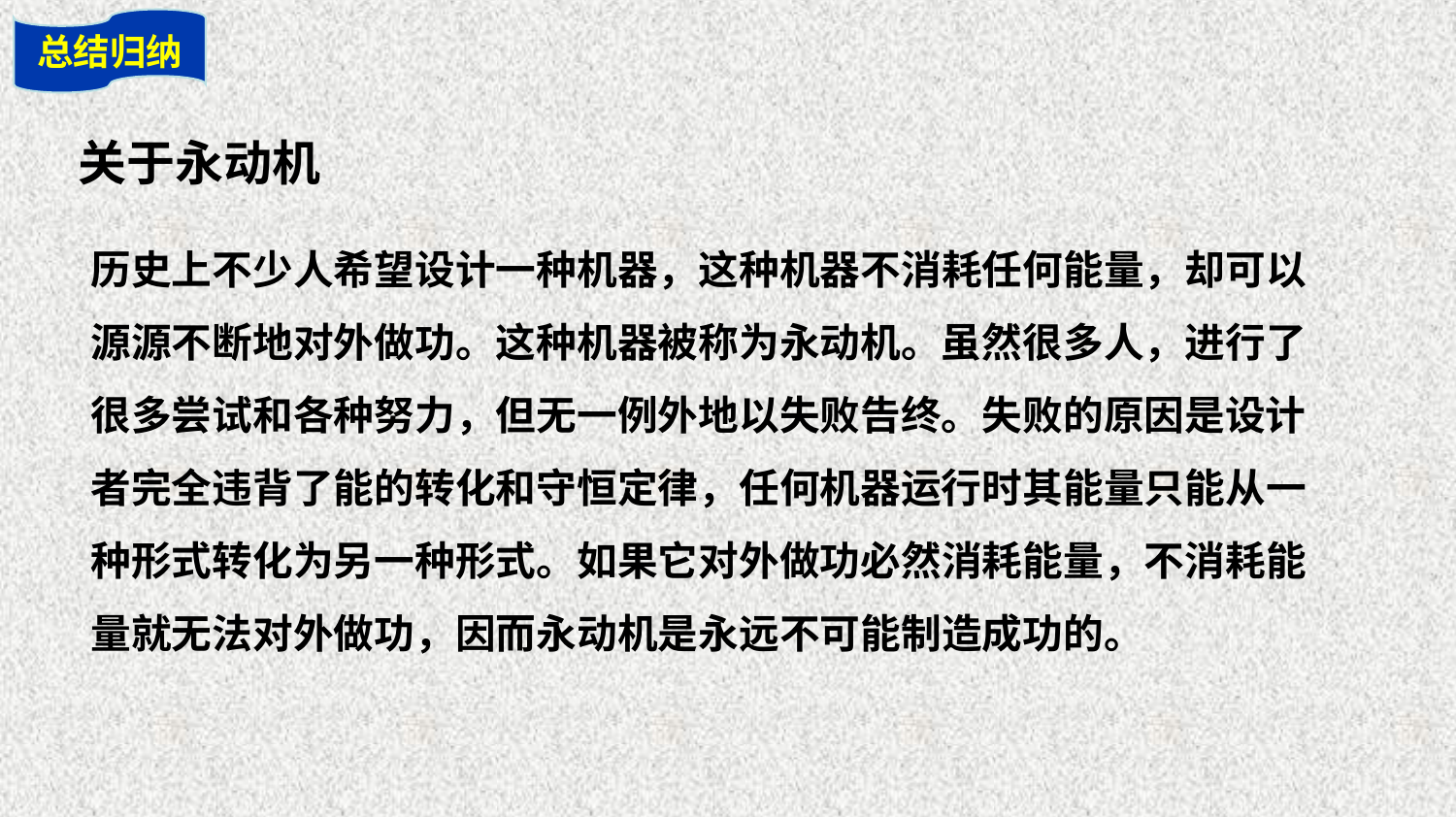

总结归纳
关于永动机
历史上不少人希望设计一种机器，这种机器不消耗任何能量，却可以源源不断地对外做功。这种机器被称为永动机。虽然很多人，进行了很多尝试和各种努力，但无一例外地以失败告终。失败的原因是设计者完全违背了能的转化和守恒定律，任何机器运行时其能量只能从一种形式转化为另一种形式。如果它对外做功必然消耗能量，不消耗能量就无法对外做功，因而永动机是永远不可能制造成功的。